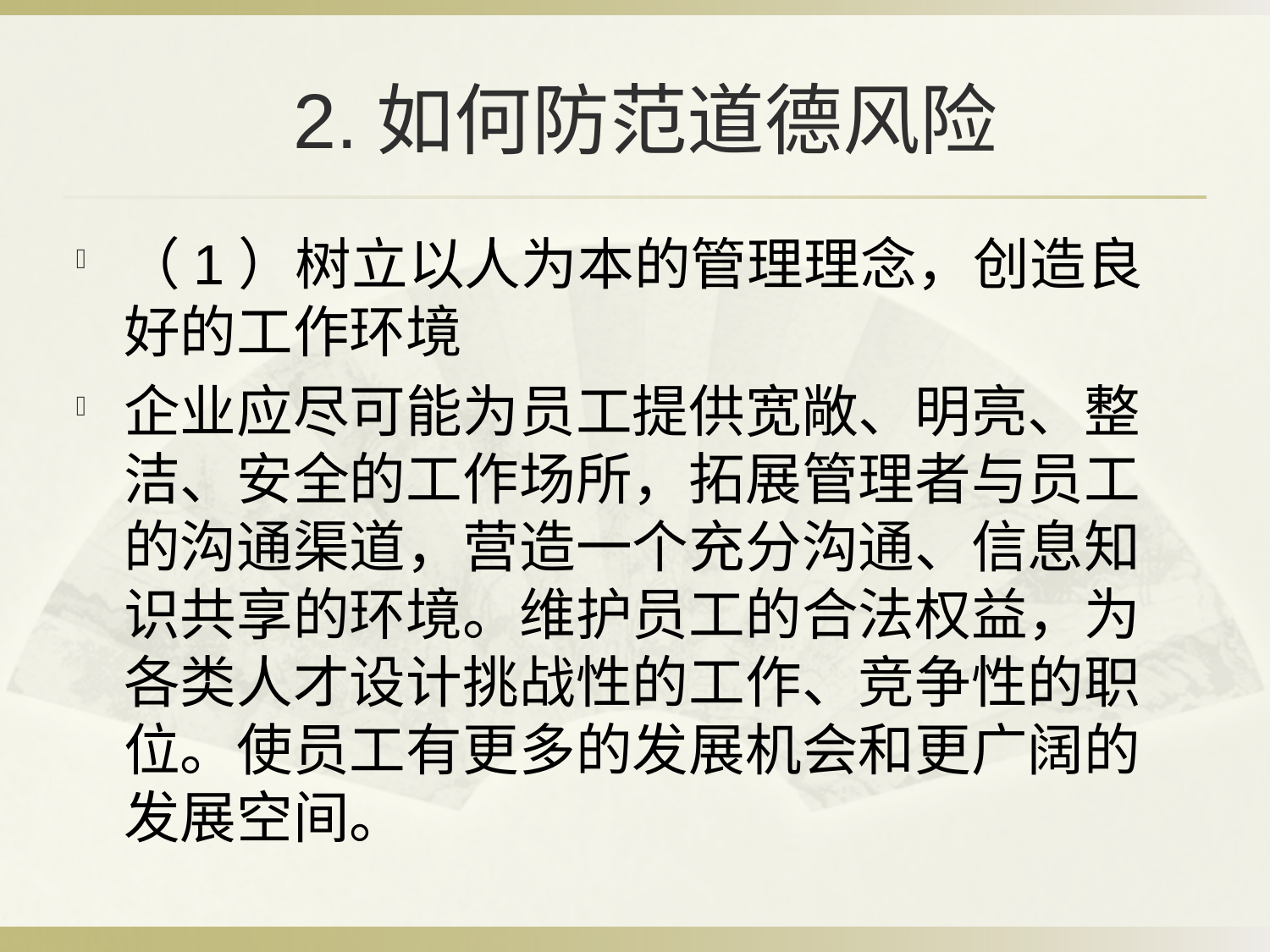

# 2.如何防范道德风险
（1）树立以人为本的管理理念，创造良好的工作环境
企业应尽可能为员工提供宽敞、明亮、整洁、安全的工作场所，拓展管理者与员工的沟通渠道，营造一个充分沟通、信息知识共享的环境。维护员工的合法权益，为各类人才设计挑战性的工作、竞争性的职位。使员工有更多的发展机会和更广阔的发展空间。